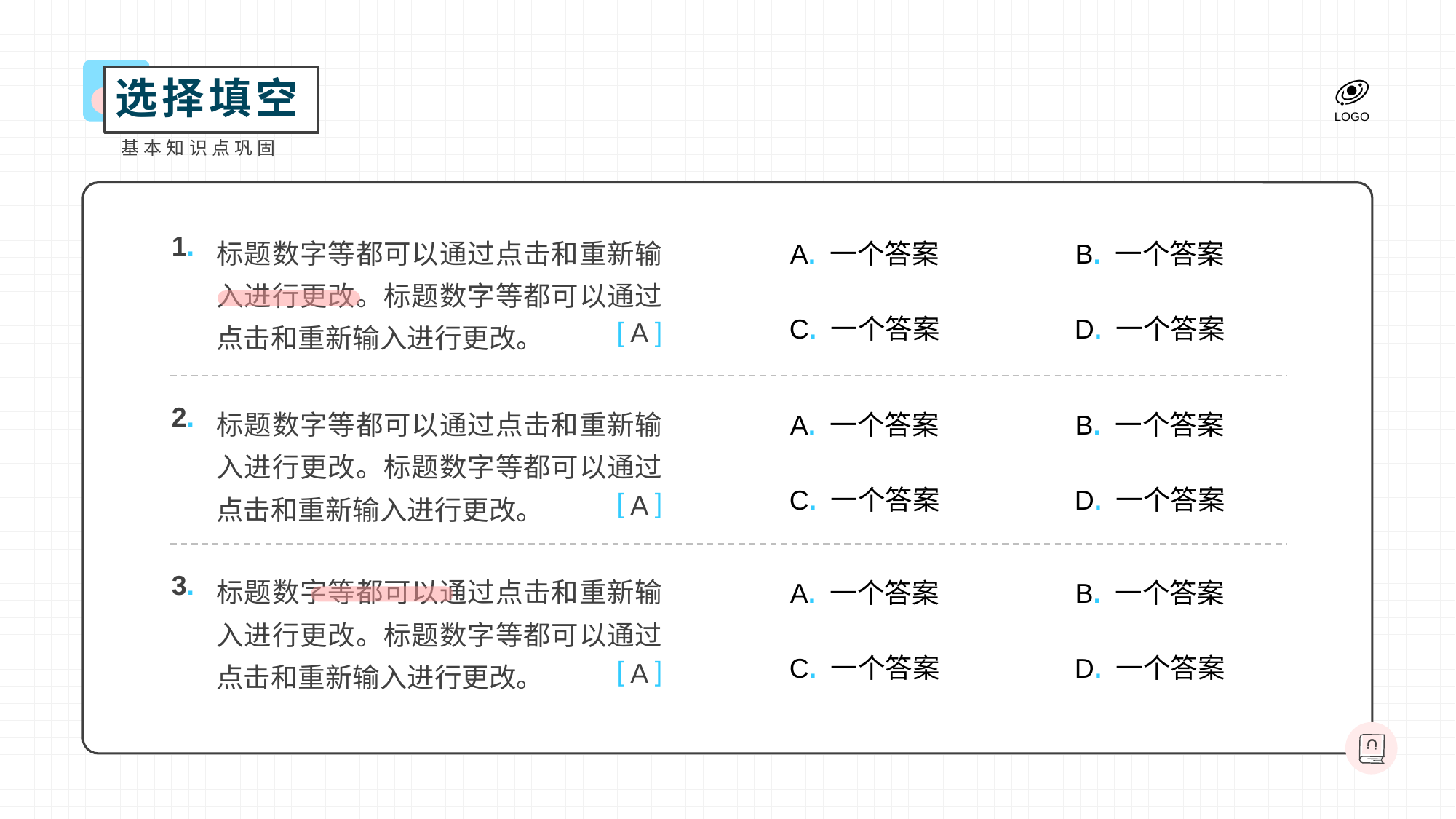

选择填空
基本知识点巩固
标题数字等都可以通过点击和重新输入进行更改。标题数字等都可以通过点击和重新输入进行更改。
1.
A. 一个答案
B. 一个答案
C. 一个答案
D. 一个答案
[    ]
A
标题数字等都可以通过点击和重新输入进行更改。标题数字等都可以通过点击和重新输入进行更改。
2.
A. 一个答案
B. 一个答案
C. 一个答案
D. 一个答案
[    ]
A
标题数字等都可以通过点击和重新输入进行更改。标题数字等都可以通过点击和重新输入进行更改。
3.
A. 一个答案
B. 一个答案
C. 一个答案
D. 一个答案
[    ]
A